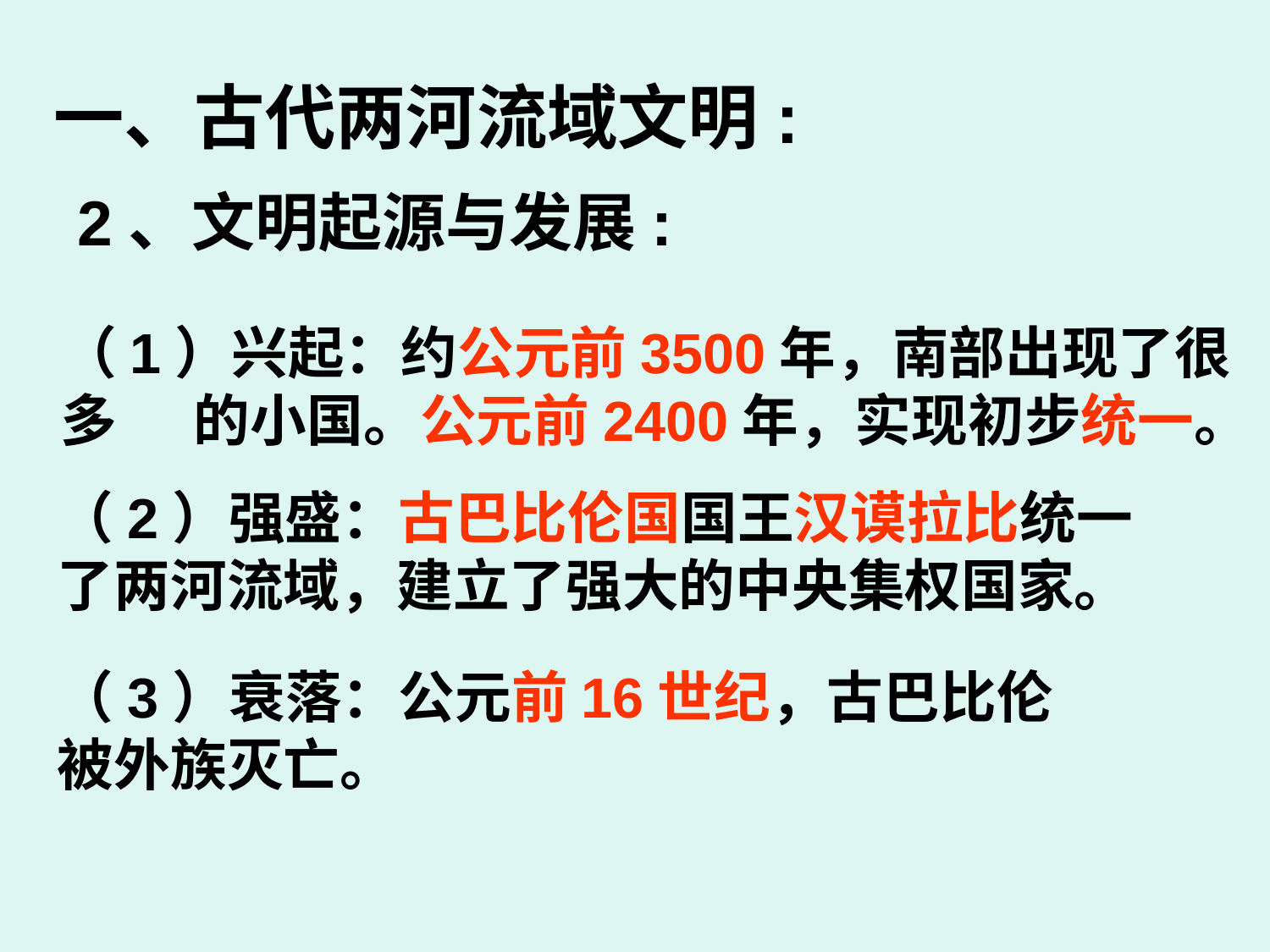

# 一、古代两河流域文明:
2、文明起源与发展:

（1）兴起：约公元前3500年，南部出现了很多      的小国。公元前2400年，实现初步统一。
（2）强盛：古巴比伦国国王汉谟拉比统一了两河流域，建立了强大的中央集权国家。
（3）衰落：公元前16世纪，古巴比伦被外族灭亡。